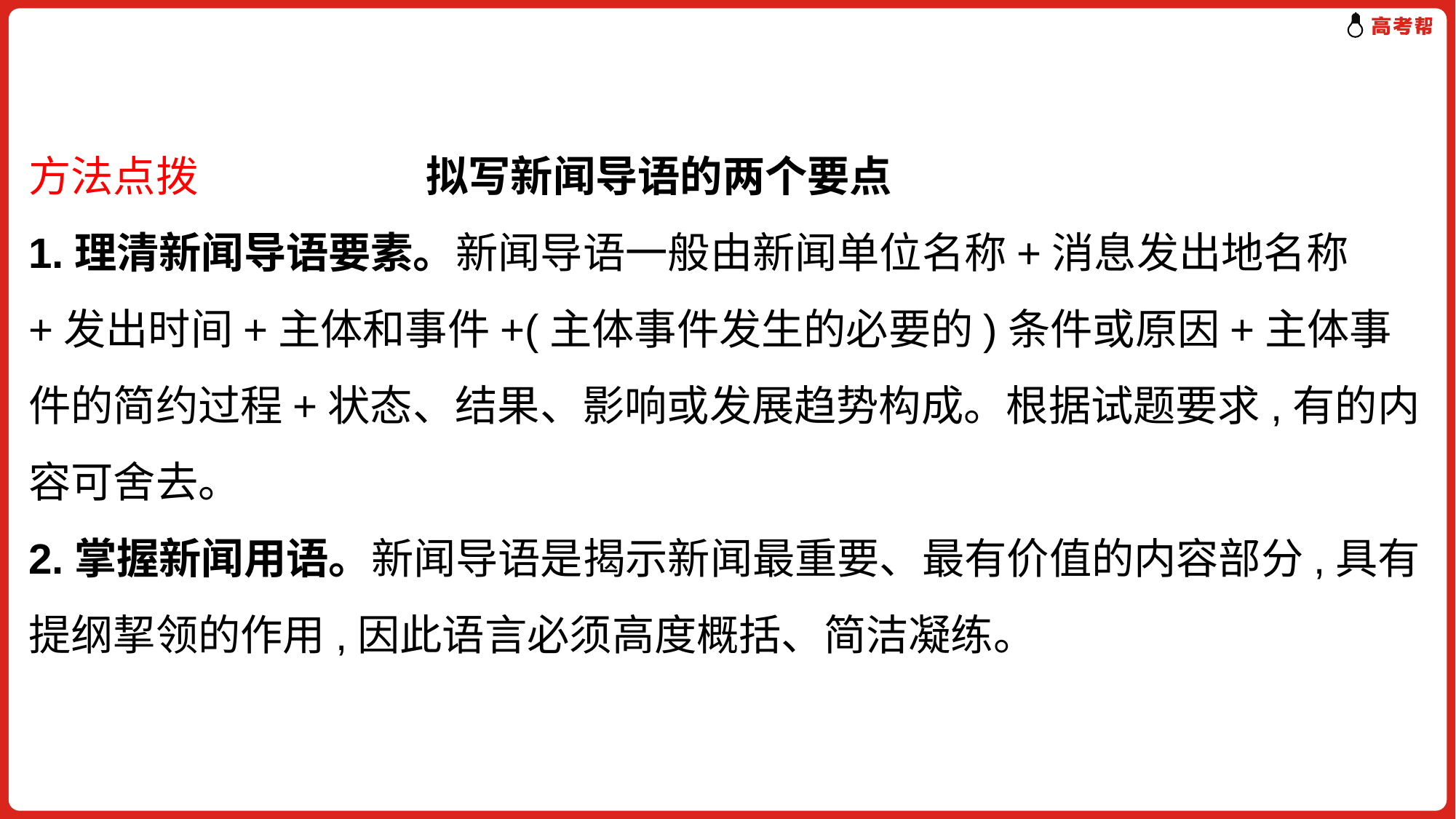

方法点拨                        拟写新闻导语的两个要点
1.理清新闻导语要素。新闻导语一般由新闻单位名称+消息发出地名称+发出时间+主体和事件+(主体事件发生的必要的)条件或原因+主体事件的简约过程+状态、结果、影响或发展趋势构成。根据试题要求,有的内容可舍去。
2.掌握新闻用语。新闻导语是揭示新闻最重要、最有价值的内容部分,具有提纲挈领的作用,因此语言必须高度概括、简洁凝练。